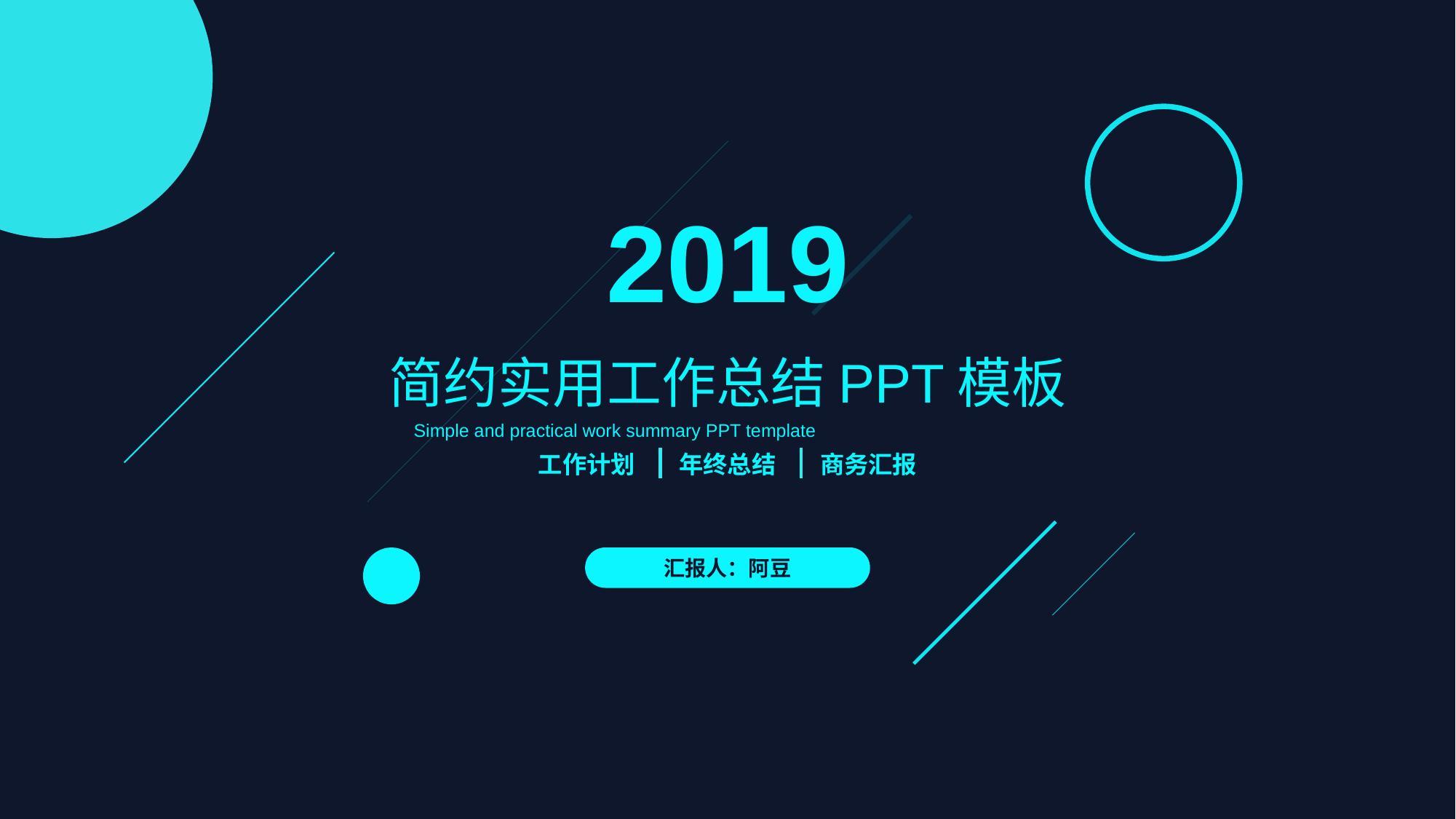

2019
简约实用工作总结PPT模板
Simple and practical work summary PPT template
工作计划
年终总结
商务汇报

汇报人：阿豆